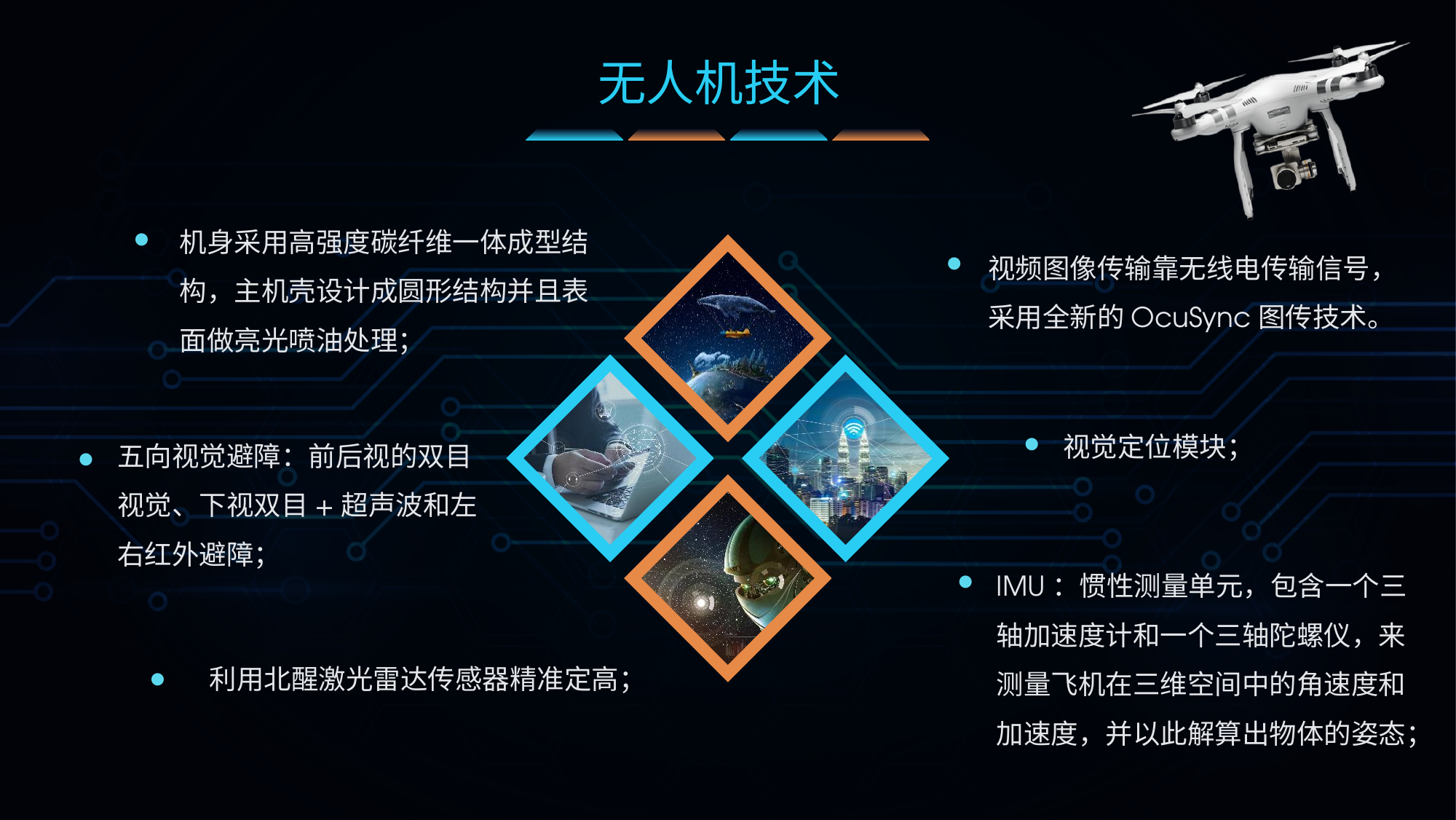

无人机技术

机身采用高强度碳纤维一体成型结构，主机壳设计成圆形结构并且表面做亮光喷油处理；

利用北醒激光雷达传感器精准定高；
●
视频图像传输靠无线电传输信号，采用全新的OcuSync图传技术。
●

视觉定位模块；
五向视觉避障：前后视的双目视觉、下视双目+超声波和左右红外避障；
●
●

IMU：惯性测量单元，包含一个三轴加速度计和一个三轴陀螺仪，来测量飞机在三维空间中的角速度和加速度，并以此解算出物体的姿态；
●

●